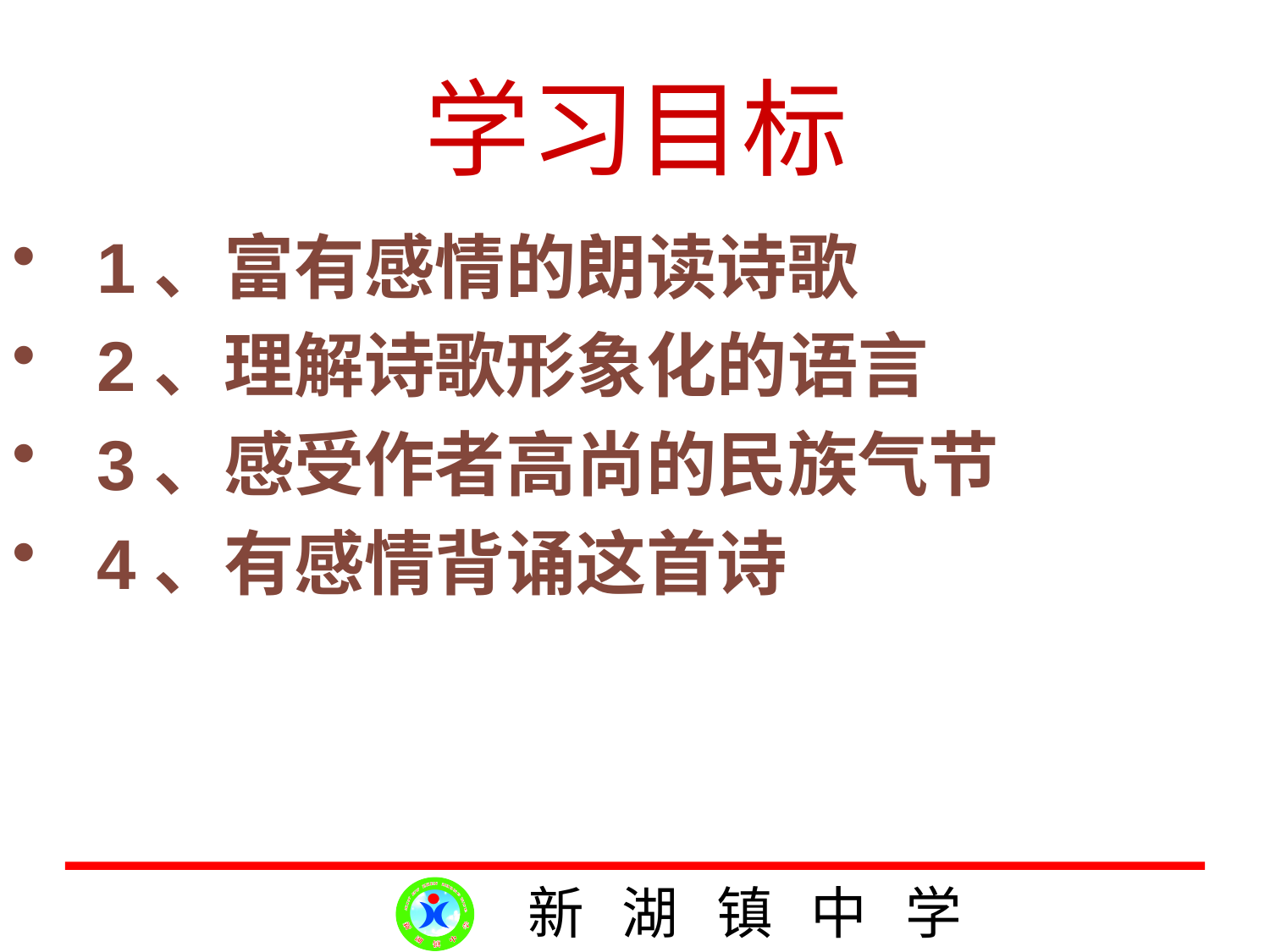

# 学习目标
1、富有感情的朗读诗歌
2、理解诗歌形象化的语言
3、感受作者高尚的民族气节
4、有感情背诵这首诗